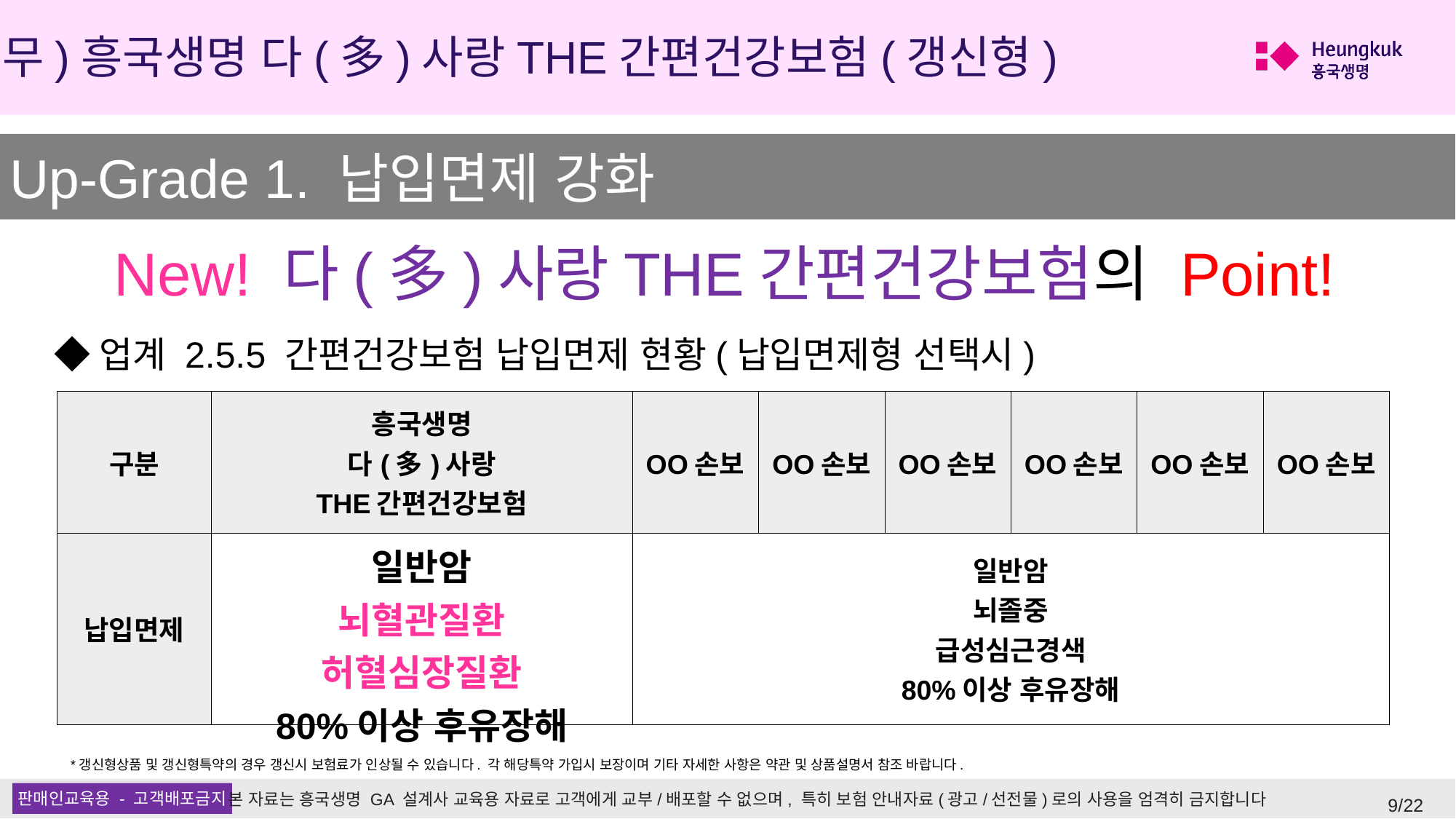

(무)흥국생명 다(多)사랑THE간편건강보험(갱신형)
Up-Grade 1. 납입면제 강화
New! 다(多)사랑THE간편건강보험의 Point!
◆업계 2.5.5 간편건강보험 납입면제 현황(납입면제형 선택시)
| 구분 | 흥국생명 다(多)사랑 THE간편건강보험 | OO손보 | OO손보 | OO손보 | OO손보 | OO손보 | OO손보 |
| --- | --- | --- | --- | --- | --- | --- | --- |
| 납입면제 | 일반암 뇌혈관질환 허혈심장질환 80%이상 후유장해 | 일반암 뇌졸중 급성심근경색 80%이상 후유장해 |  |  |  |  |  |
*갱신형상품 및 갱신형특약의 경우 갱신시 보험료가 인상될 수 있습니다. 각 해당특약 가입시 보장이며 기타 자세한 사항은 약관 및 상품설명서 참조 바랍니다.
9/22